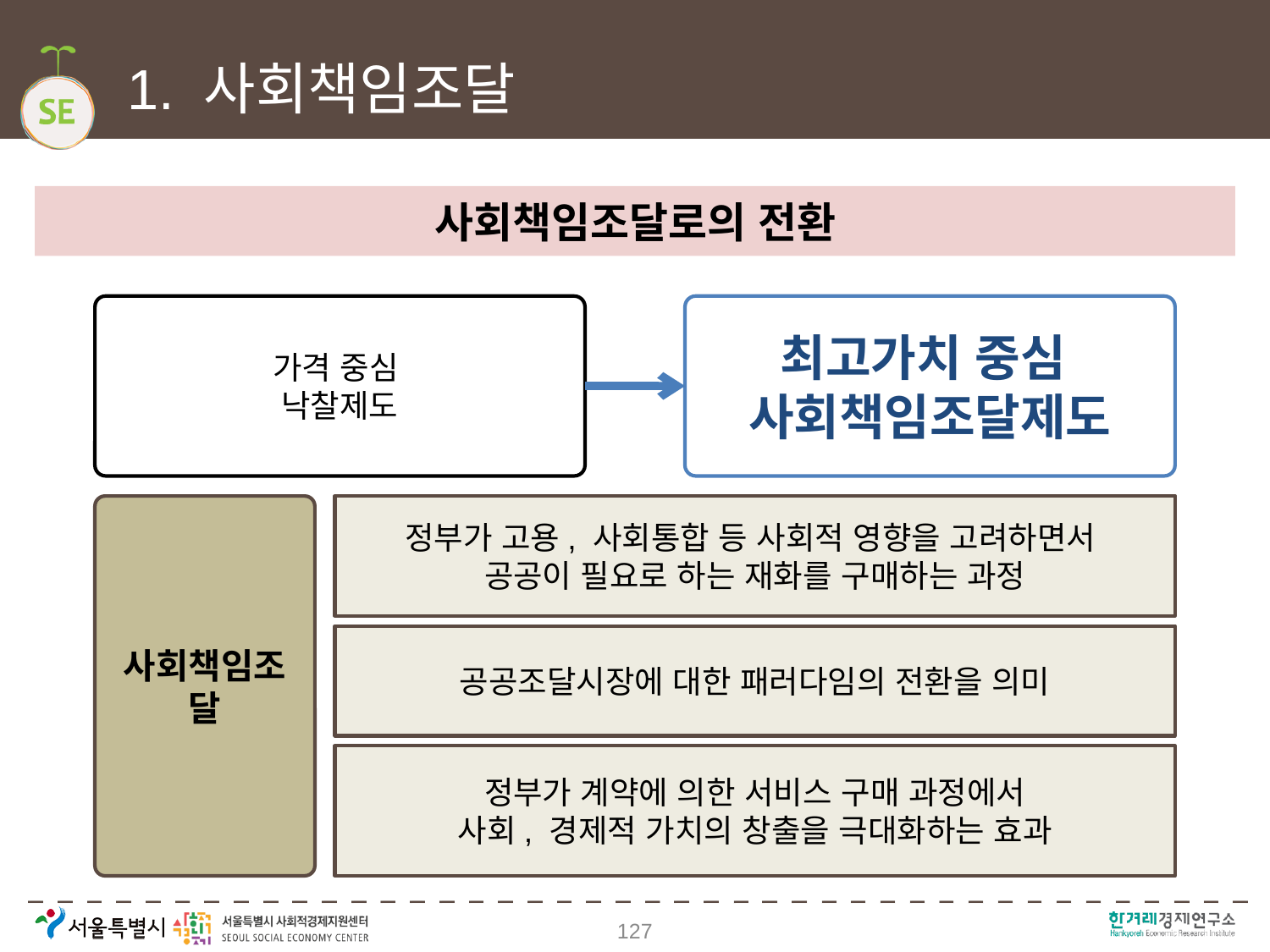

# 1. 사회책임조달
사회책임조달로의 전환
가격 중심
낙찰제도
최고가치 중심
사회책임조달제도
사회책임조달
정부가 고용, 사회통합 등 사회적 영향을 고려하면서
공공이 필요로 하는 재화를 구매하는 과정
공공조달시장에 대한 패러다임의 전환을 의미
정부가 계약에 의한 서비스 구매 과정에서
사회, 경제적 가치의 창출을 극대화하는 효과
127